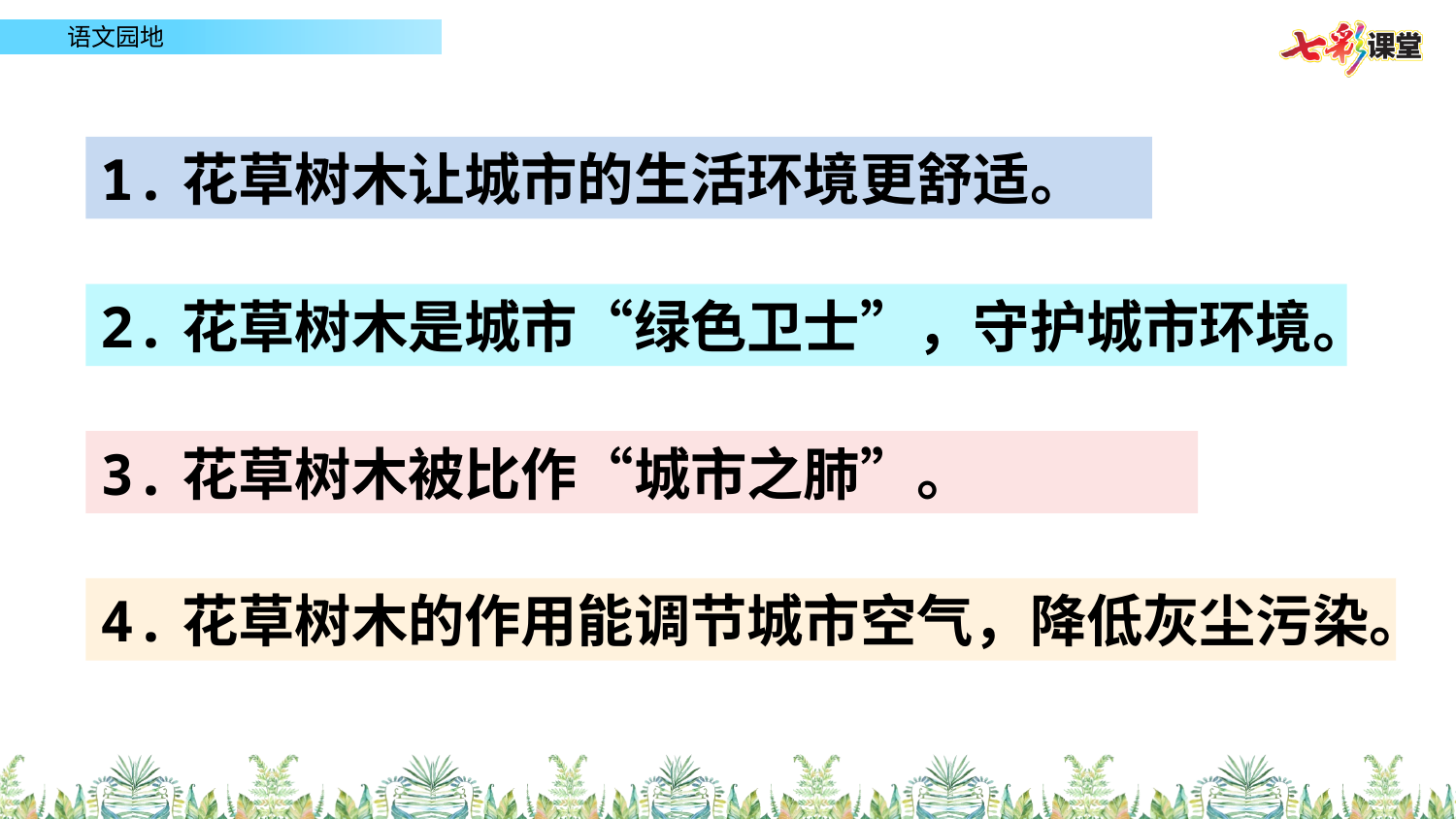

1.花草树木让城市的生活环境更舒适。
2.花草树木是城市“绿色卫士”，守护城市环境。
3.花草树木被比作“城市之肺”。
4.花草树木的作用能调节城市空气，降低灰尘污染。